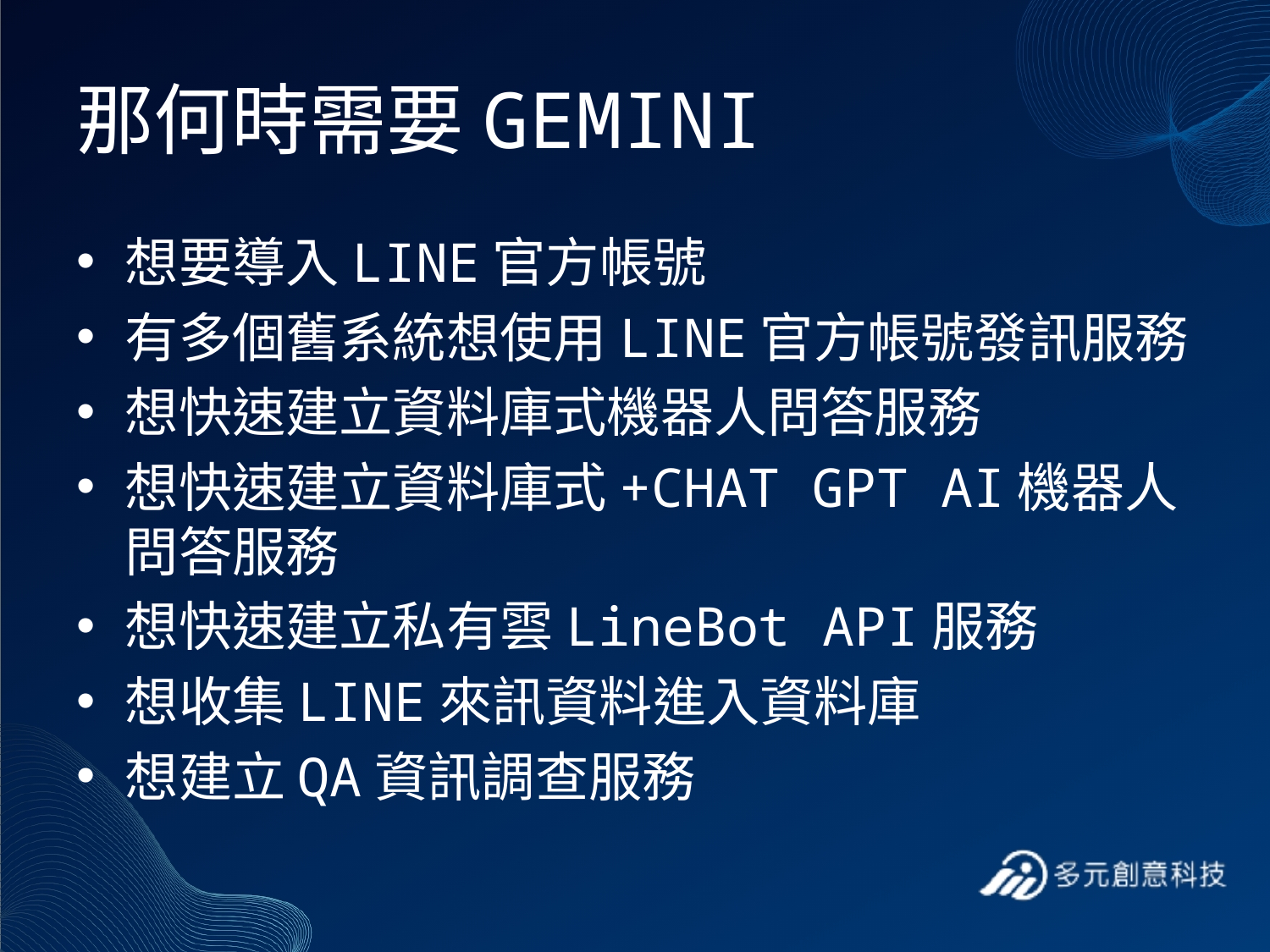

# 那何時需要GEMINI
想要導入LINE官方帳號
有多個舊系統想使用LINE官方帳號發訊服務
想快速建立資料庫式機器人問答服務
想快速建立資料庫式+CHAT GPT AI機器人問答服務
想快速建立私有雲LineBot API服務
想收集LINE來訊資料進入資料庫
想建立QA資訊調查服務